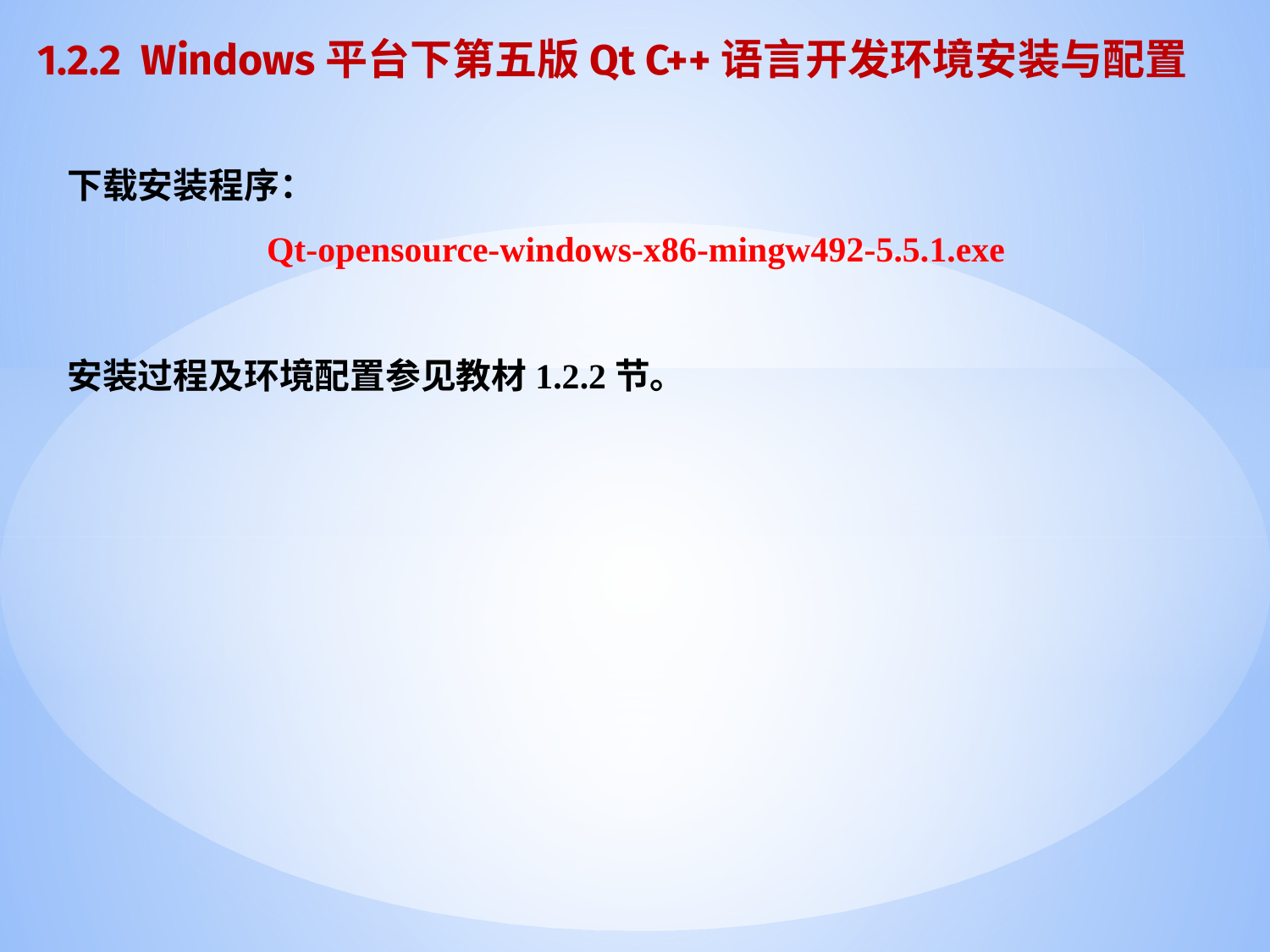

1.2.2  Windows平台下第五版Qt C++语言开发环境安装与配置

下载安装程序：
 Qt-opensource-windows-x86-mingw492-5.5.1.exe

安装过程及环境配置参见教材1.2.2节。